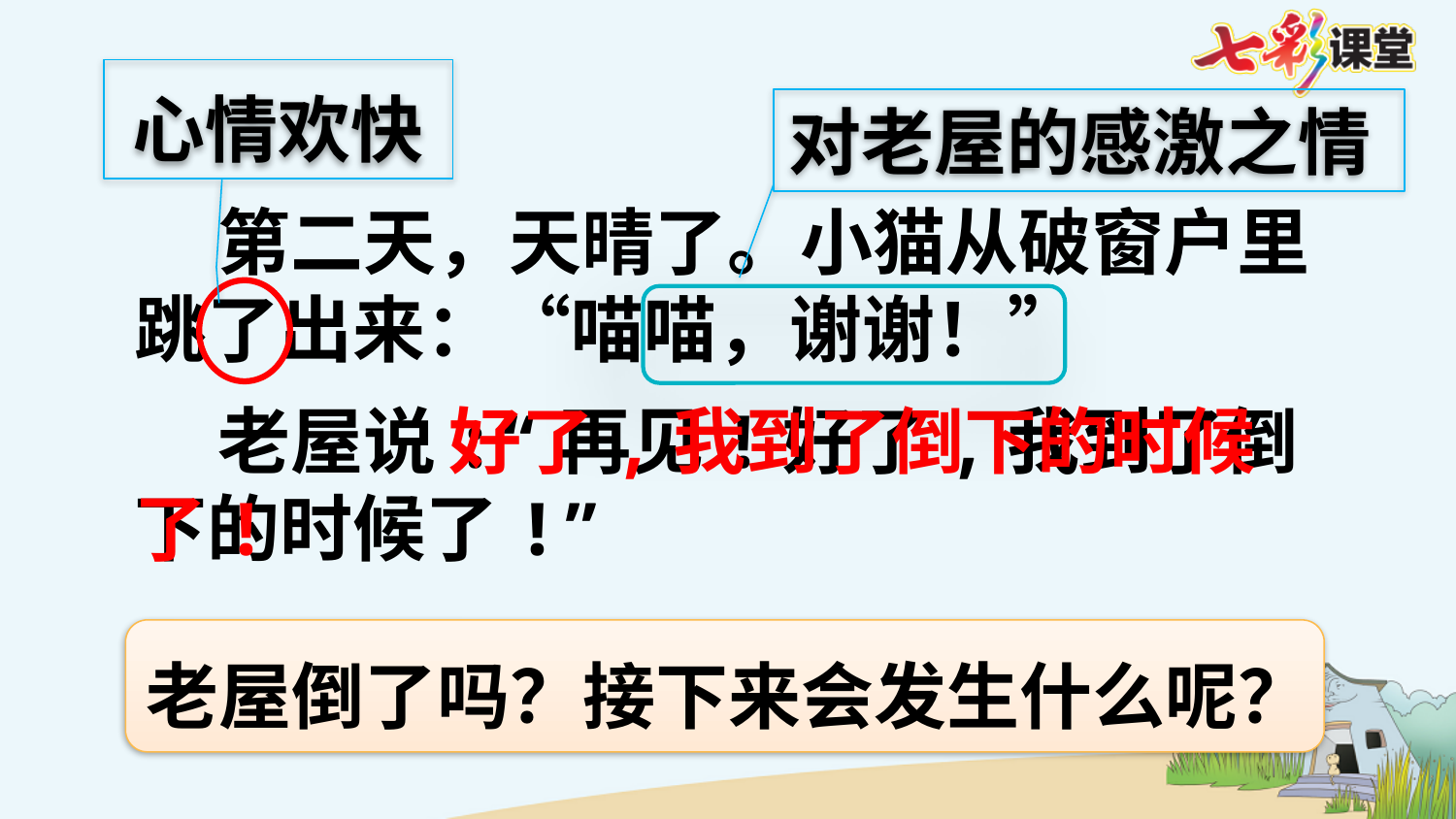

心情欢快
对老屋的感激之情
    第二天，天晴了。小猫从破窗户里跳了出来：“喵喵，谢谢！”
    老屋说:“再见!好了,我到了倒下的时候了!”

                  好了,我到了倒下的时候了!
老屋倒了吗？接下来会发生什么呢？